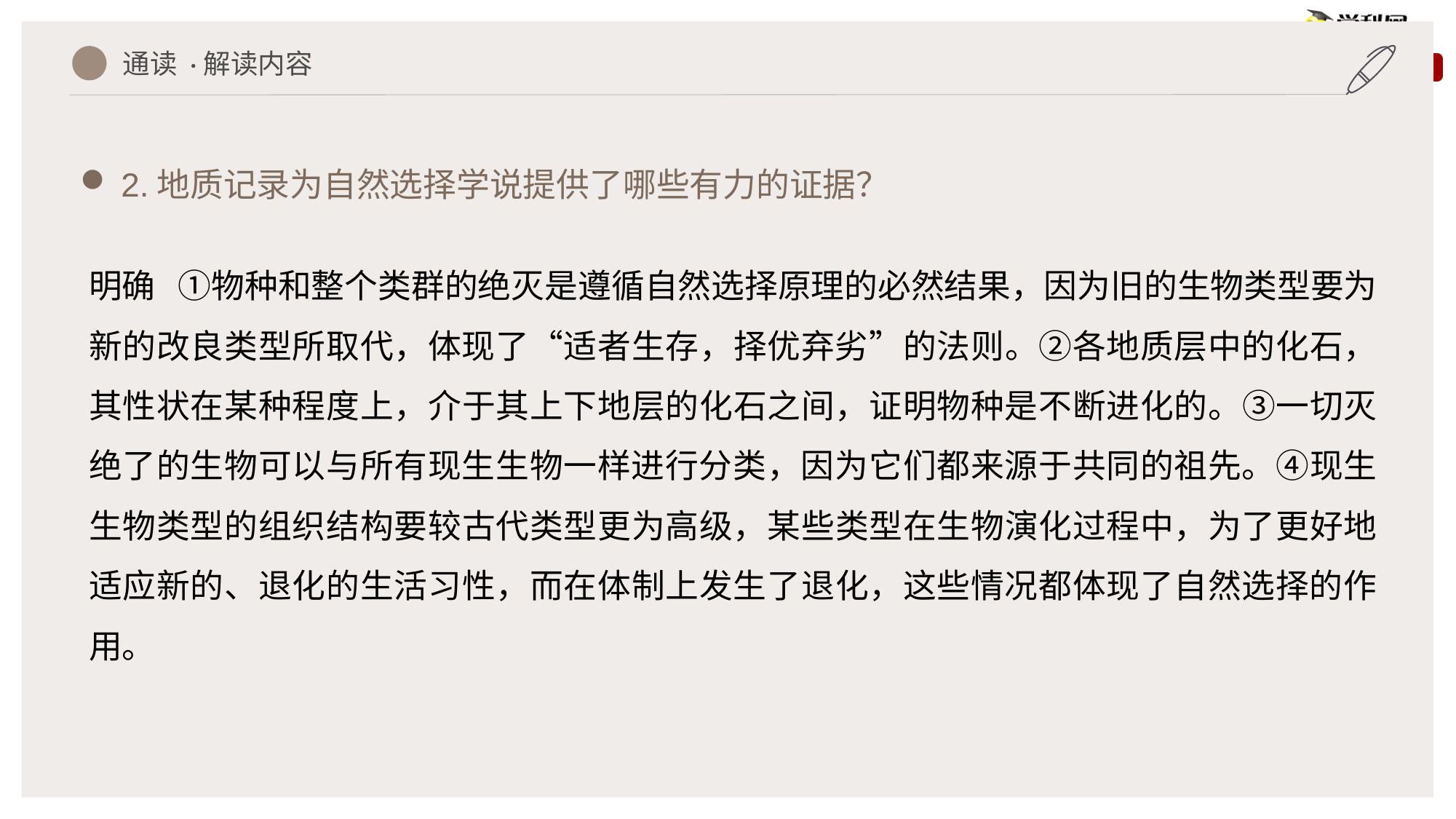

通读 ·解读内容

2.地质记录为自然选择学说提供了哪些有力的证据？
明确   ①物种和整个类群的绝灭是遵循自然选择原理的必然结果，因为旧的生物类型要为新的改良类型所取代，体现了“适者生存，择优弃劣”的法则。②各地质层中的化石，其性状在某种程度上，介于其上下地层的化石之间，证明物种是不断进化的。③一切灭绝了的生物可以与所有现生生物一样进行分类，因为它们都来源于共同的祖先。④现生生物类型的组织结构要较古代类型更为高级，某些类型在生物演化过程中，为了更好地适应新的、退化的生活习性，而在体制上发生了退化，这些情况都体现了自然选择的作用。